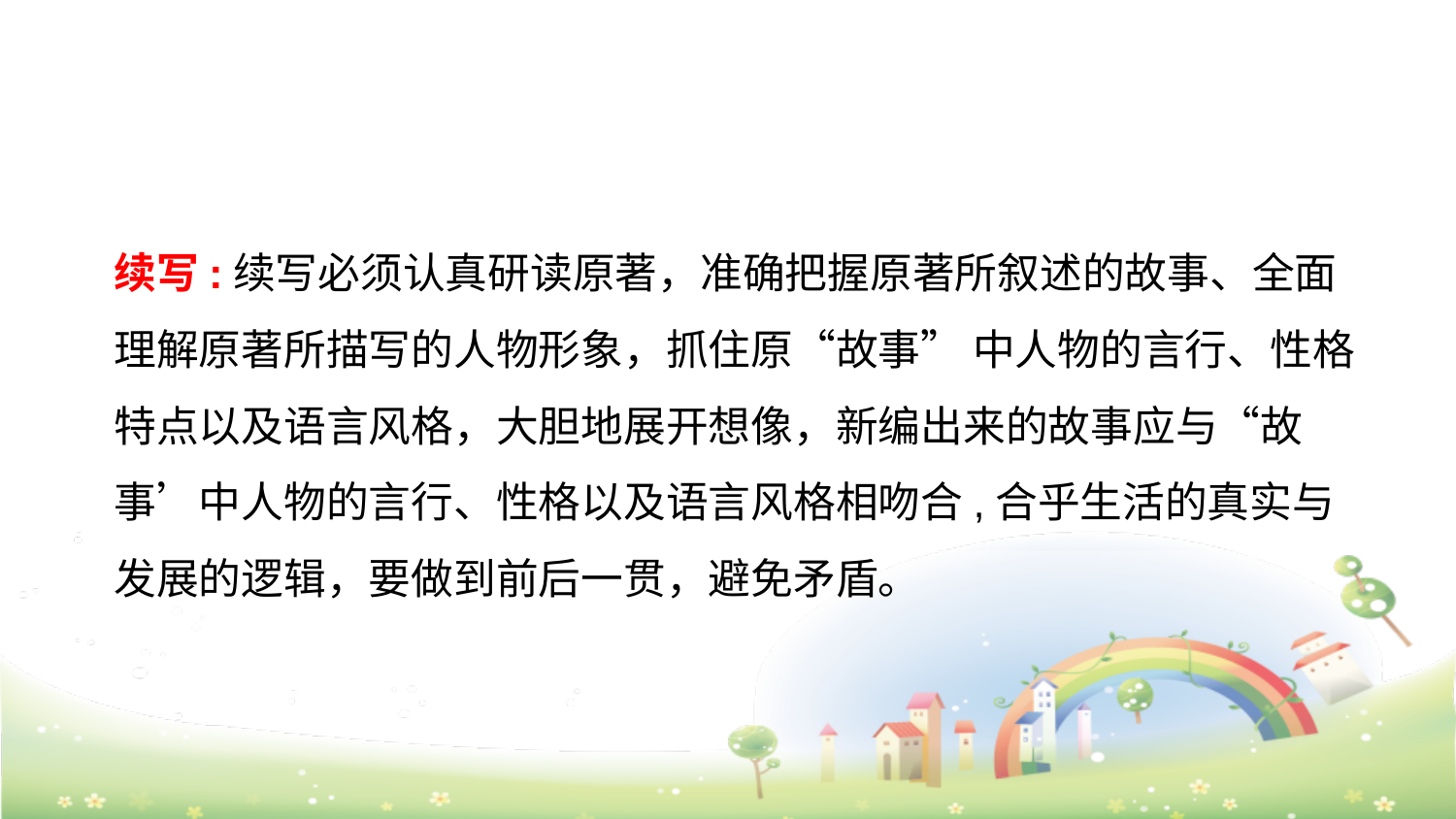

续写:续写必须认真研读原著，准确把握原著所叙述的故事、全面理解原著所描写的人物形象，抓住原“故事” 中人物的言行、性格特点以及语言风格，大胆地展开想像，新编出来的故事应与“故事’中人物的言行、性格以及语言风格相吻合,合乎生活的真实与发展的逻辑，要做到前后一贯，避免矛盾。